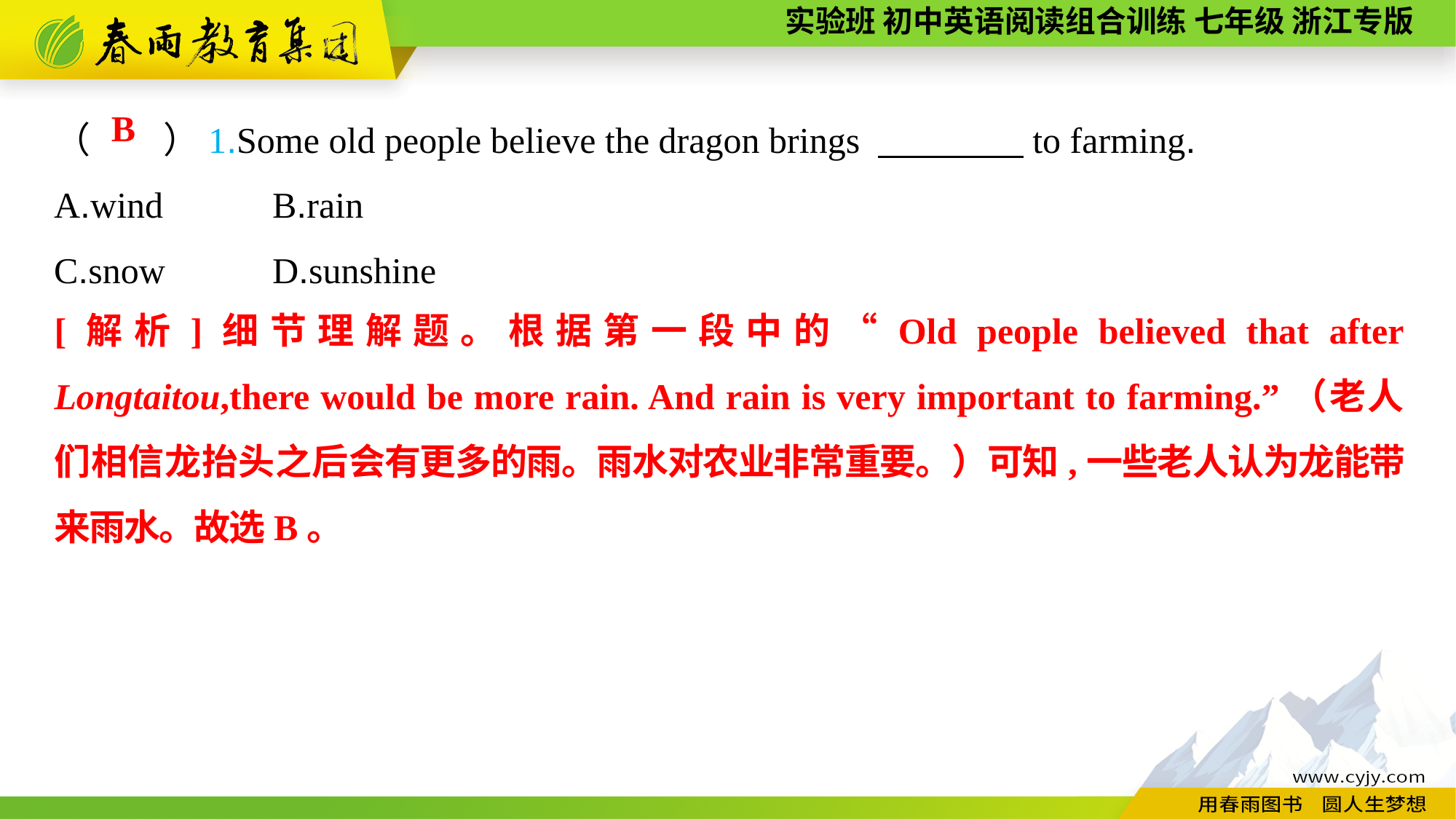

（　　）1.Some old people believe the dragon brings 　　　　to farming.
A.wind	B.rain
C.snow	D.sunshine
B
[解析]细节理解题。根据第一段中的“Old people believed that after Longtaitou,there would be more rain. And rain is very important to farming.”（老人们相信龙抬头之后会有更多的雨。雨水对农业非常重要。）可知,一些老人认为龙能带来雨水。故选B。